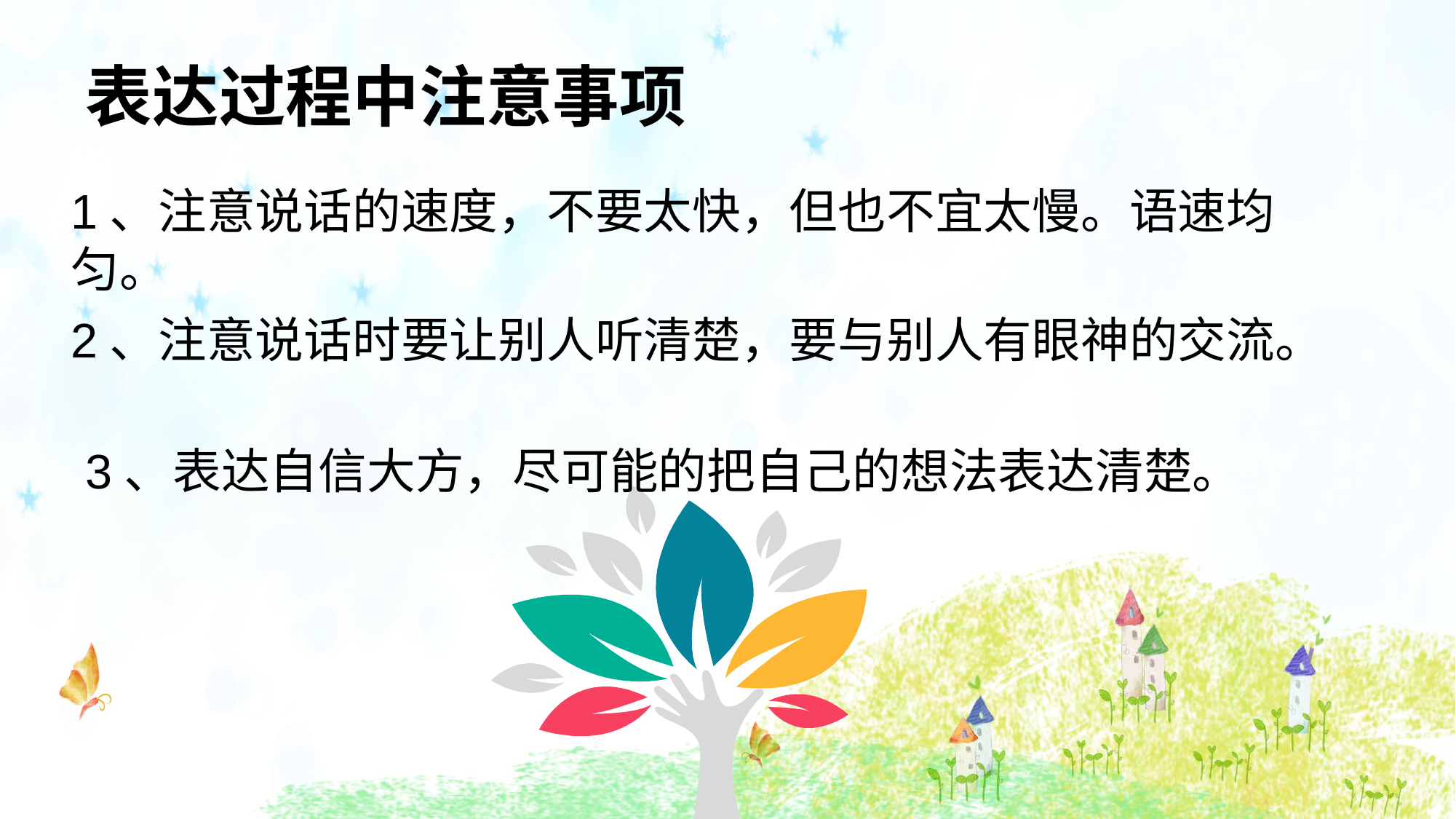

表达过程中注意事项
1、注意说话的速度，不要太快，但也不宜太慢。语速均匀。
2、注意说话时要让别人听清楚，要与别人有眼神的交流。
3、表达自信大方，尽可能的把自己的想法表达清楚。